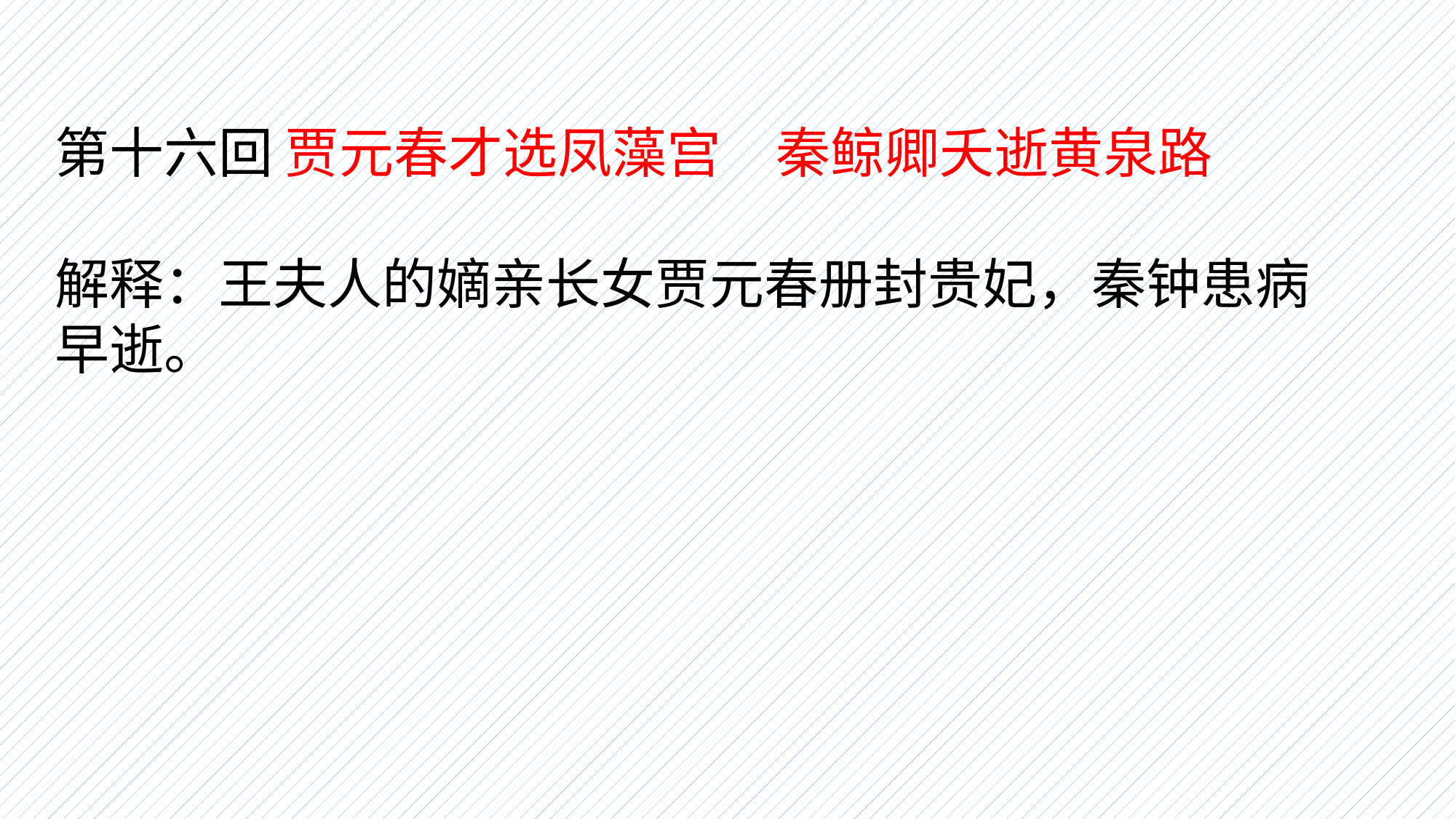

第十六回 贾元春才选凤藻宫　秦鲸卿夭逝黄泉路

解释：王夫人的嫡亲长女贾元春册封贵妃，秦钟患病早逝。